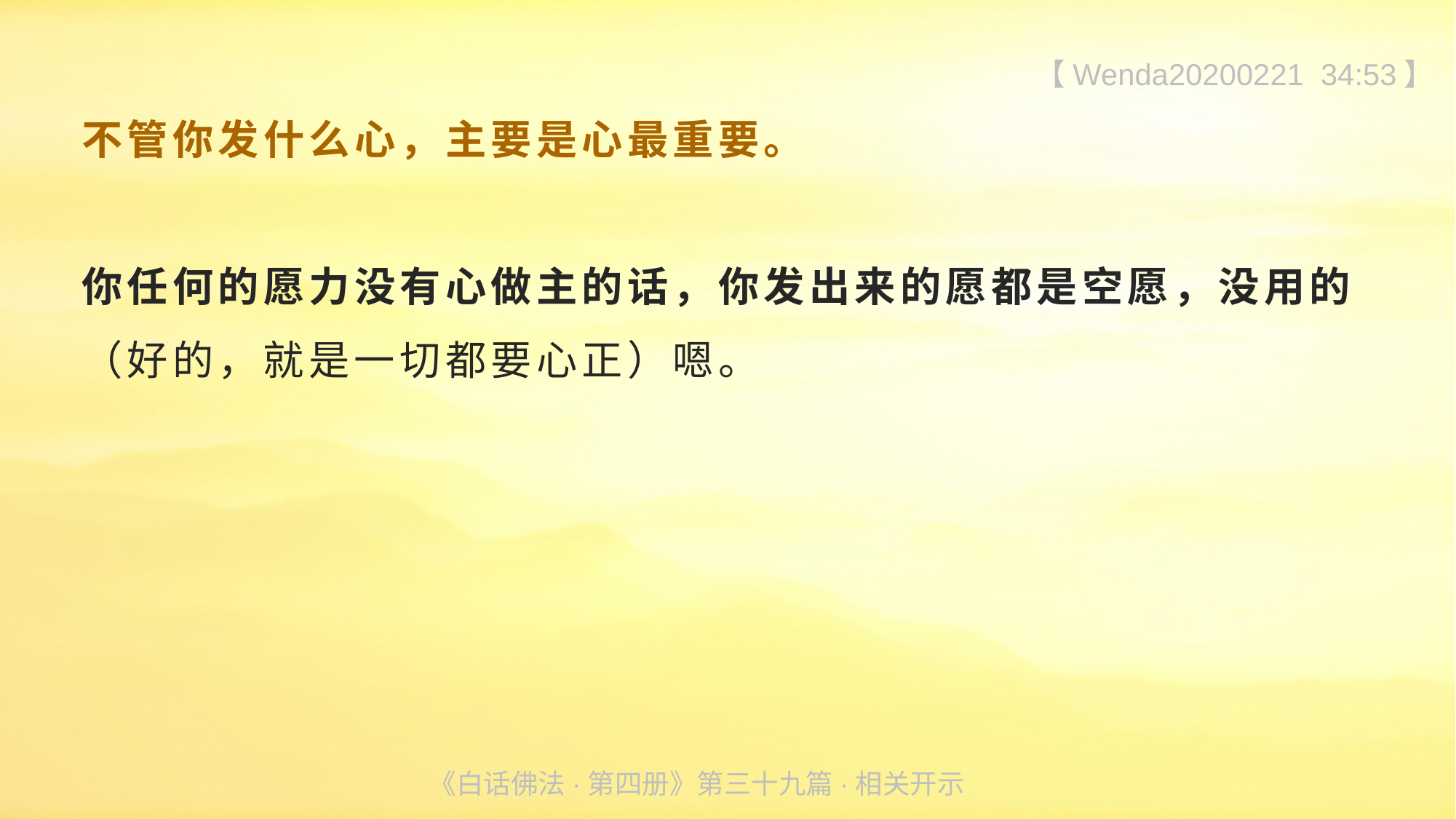

【Wenda20200221  34:53】
不管你发什么心，主要是心最重要。

你任何的愿力没有心做主的话，你发出来的愿都是空愿，没用的（好的，就是一切都要心正）嗯。

《白话佛法·第四册》第三十九篇·相关开示